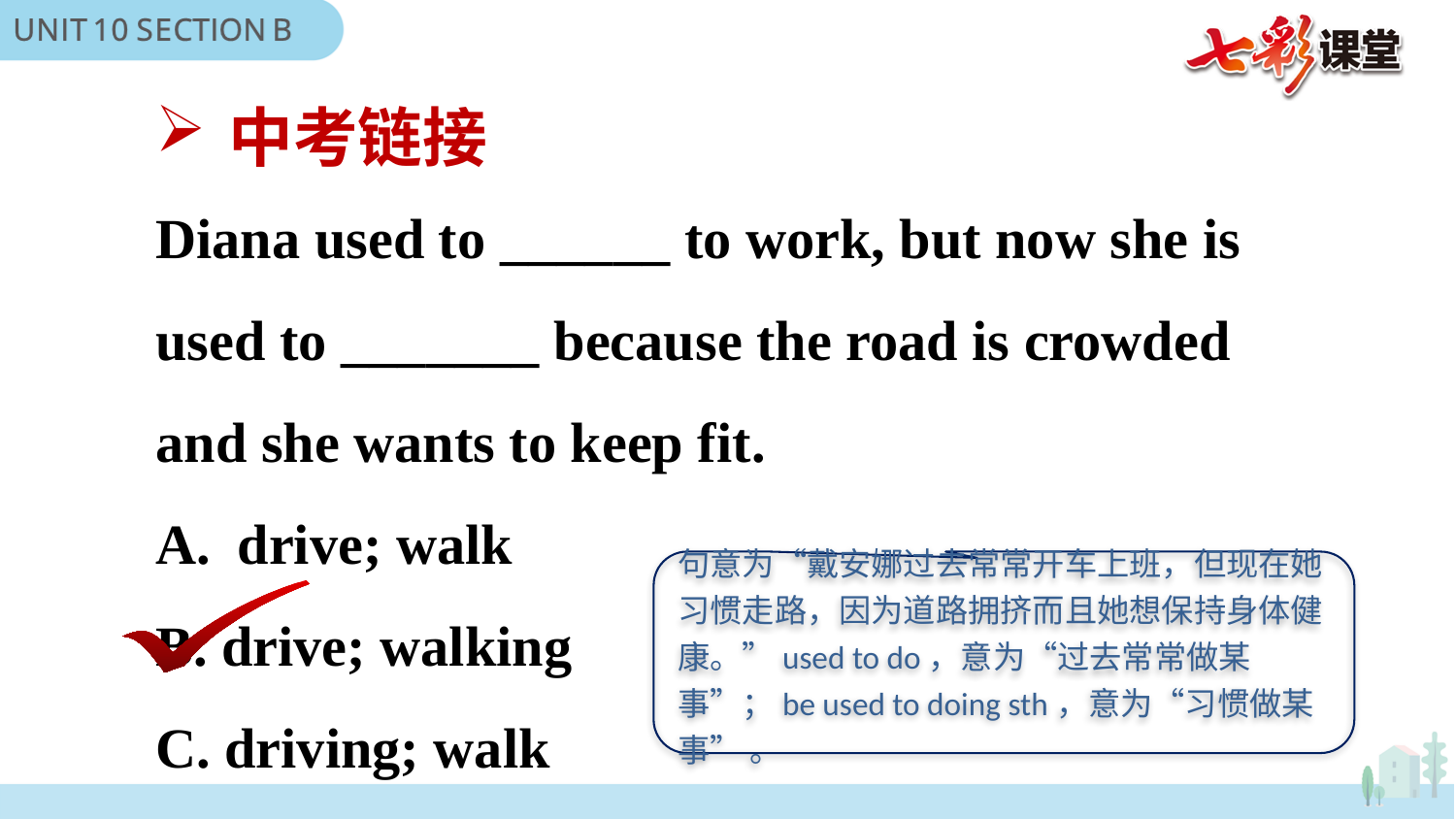

中考链接
Diana used to ______ to work, but now she is used to _______ because the road is crowded and she wants to keep fit.
drive; walk
B. drive; walking
C. driving; walk
句意为“戴安娜过去常常开车上班，但现在她习惯走路，因为道路拥挤而且她想保持身体健康。”used to do，意为“过去常常做某事”；be used to doing sth，意为“习惯做某事” 。